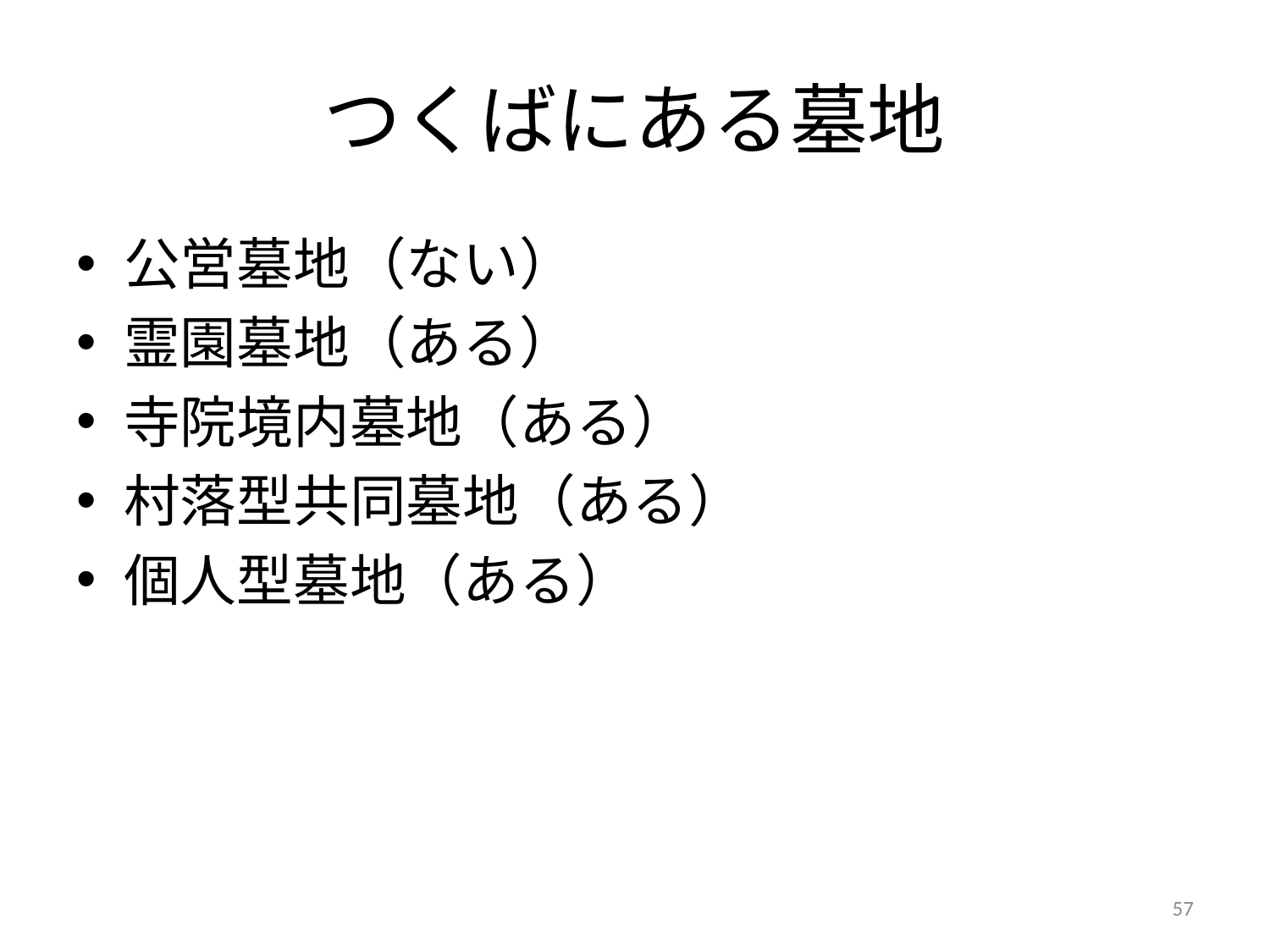

# つくばにある墓地
公営墓地（ない）
霊園墓地（ある）
寺院境内墓地（ある）
村落型共同墓地（ある）
個人型墓地（ある）
57